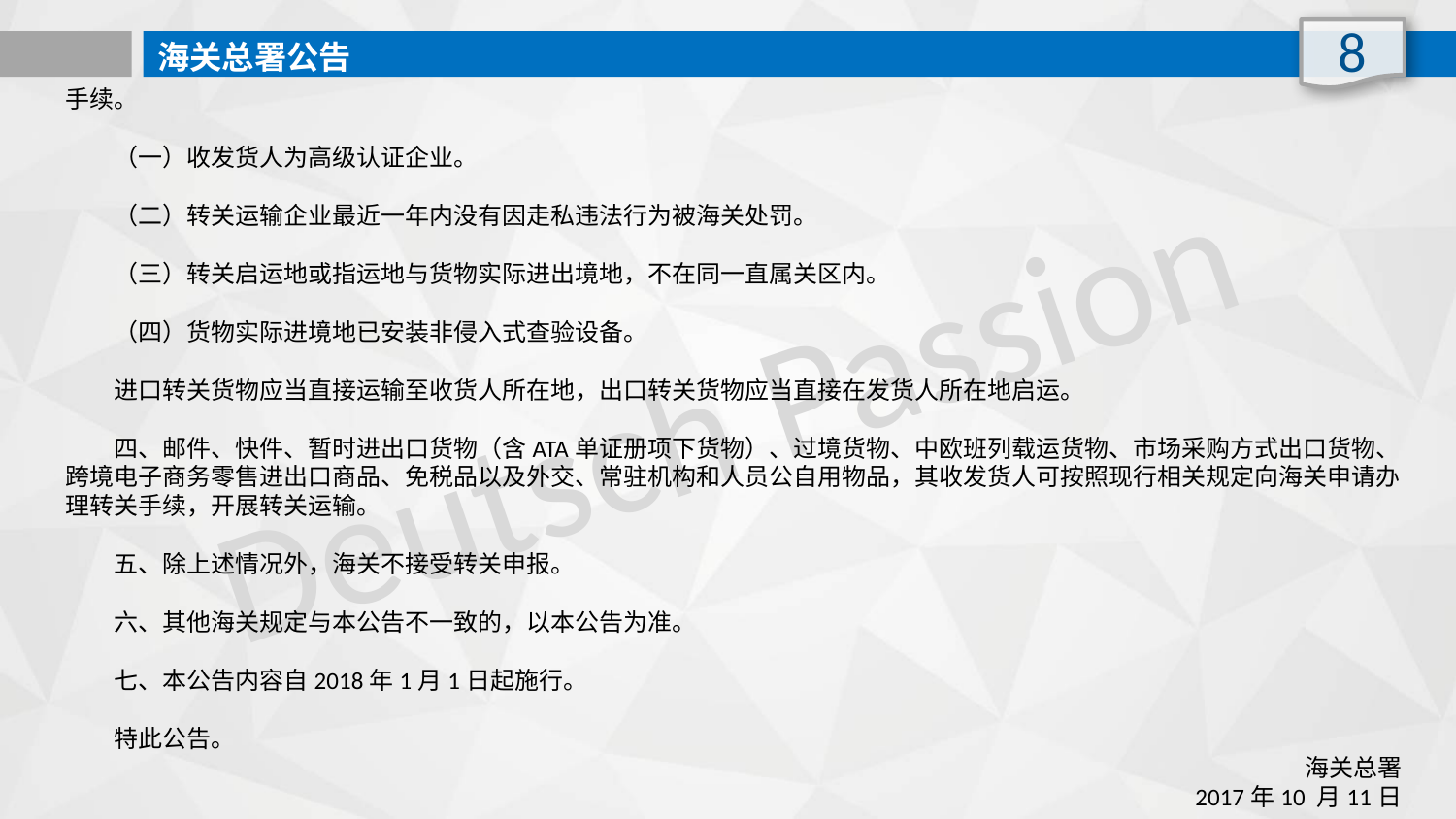

8

海关总署公告

手续。

　　（一）收发货人为高级认证企业。

　　（二）转关运输企业最近一年内没有因走私违法行为被海关处罚。

　　（三）转关启运地或指运地与货物实际进出境地，不在同一直属关区内。

　　（四）货物实际进境地已安装非侵入式查验设备。

　　进口转关货物应当直接运输至收货人所在地，出口转关货物应当直接在发货人所在地启运。

　　四、邮件、快件、暂时进出口货物（含ATA单证册项下货物）、过境货物、中欧班列载运货物、市场采购方式出口货物、跨境电子商务零售进出口商品、免税品以及外交、常驻机构和人员公自用物品，其收发货人可按照现行相关规定向海关申请办理转关手续，开展转关运输。

　　五、除上述情况外，海关不接受转关申报。

　　六、其他海关规定与本公告不一致的，以本公告为准。

　　七、本公告内容自2018年1月1日起施行。

　　特此公告。
海关总署
2017年10 月11日
Deutsch Passion